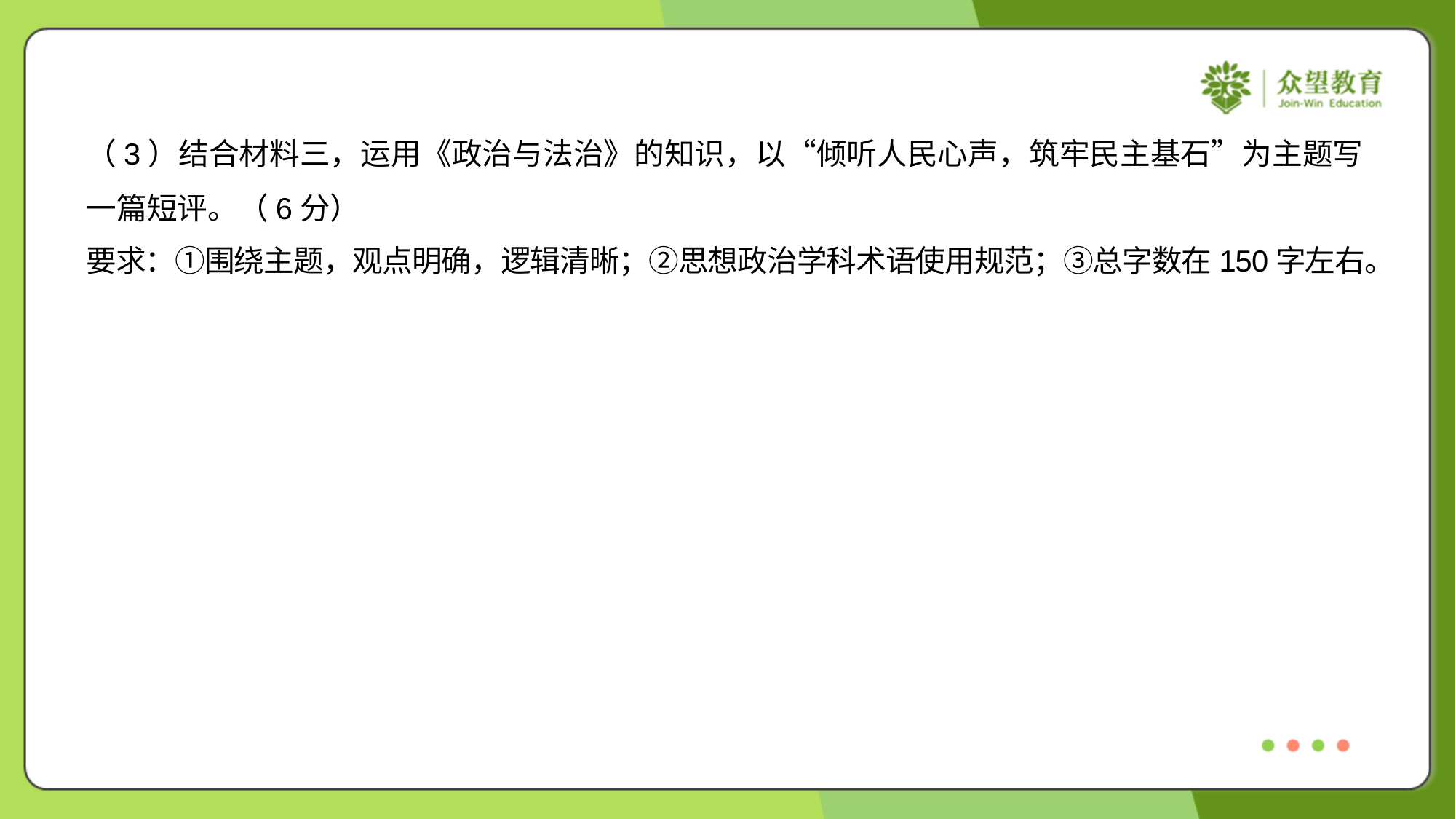

（3）结合材料三，运用《政治与法治》的知识，以“倾听人民心声，筑牢民主基石”为主题写
一篇短评。（6分）
要求：①围绕主题，观点明确，逻辑清晰；②思想政治学科术语使用规范；③总字数在150字左右。